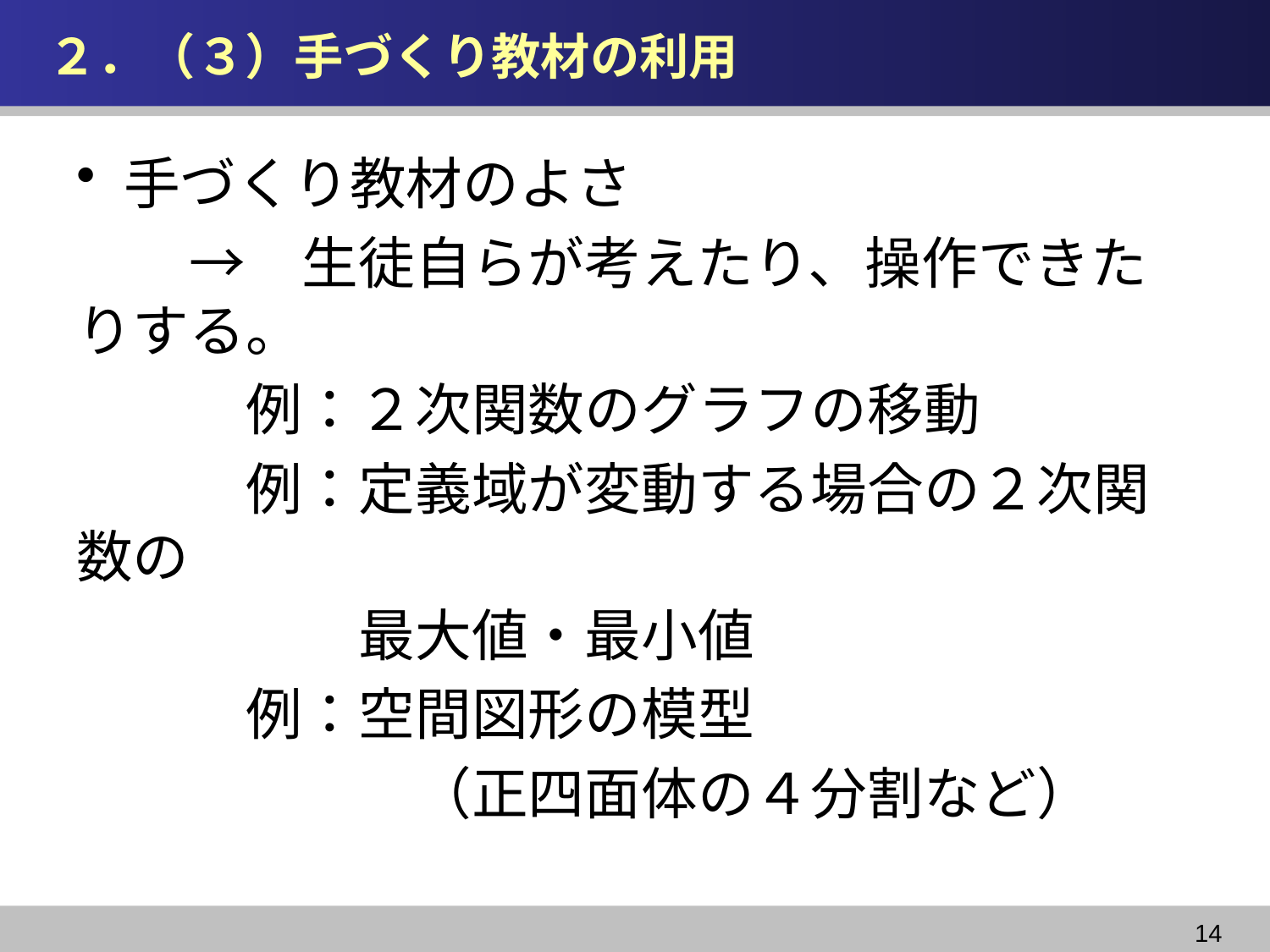

# ２．（３）手づくり教材の利用
手づくり教材のよさ
　　→　生徒自らが考えたり、操作できたりする。
　　　例：２次関数のグラフの移動
　　　例：定義域が変動する場合の２次関数の
　　　　　最大値・最小値
　　　例：空間図形の模型
　　　　　　（正四面体の４分割など）

14